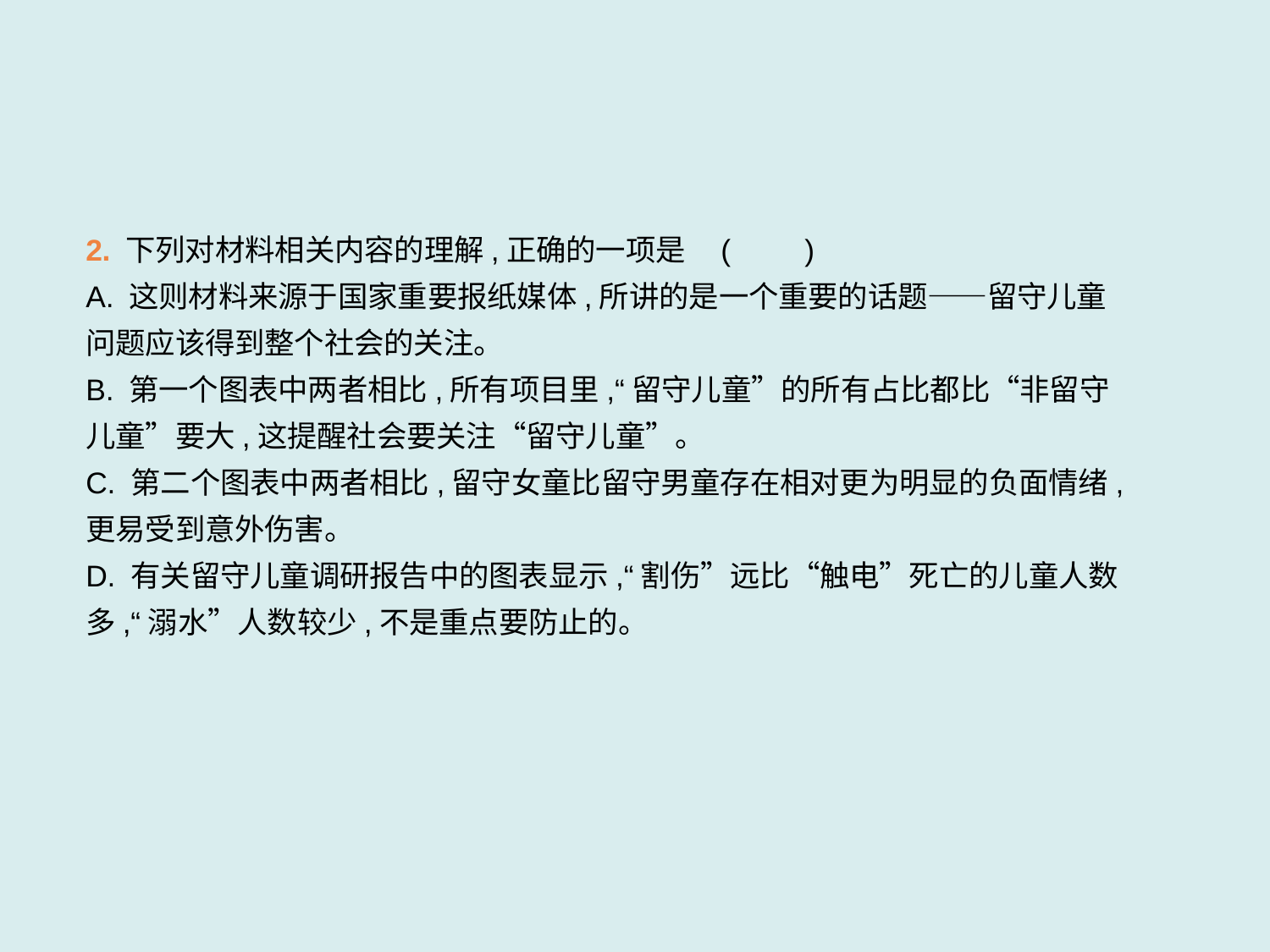

2. 下列对材料相关内容的理解,正确的一项是	(　　)
A. 这则材料来源于国家重要报纸媒体,所讲的是一个重要的话题——留守儿童问题应该得到整个社会的关注。
B. 第一个图表中两者相比,所有项目里,“留守儿童”的所有占比都比“非留守儿童”要大,这提醒社会要关注“留守儿童”。
C. 第二个图表中两者相比,留守女童比留守男童存在相对更为明显的负面情绪,更易受到意外伤害。
D. 有关留守儿童调研报告中的图表显示,“割伤”远比“触电”死亡的儿童人数多,“溺水”人数较少,不是重点要防止的。